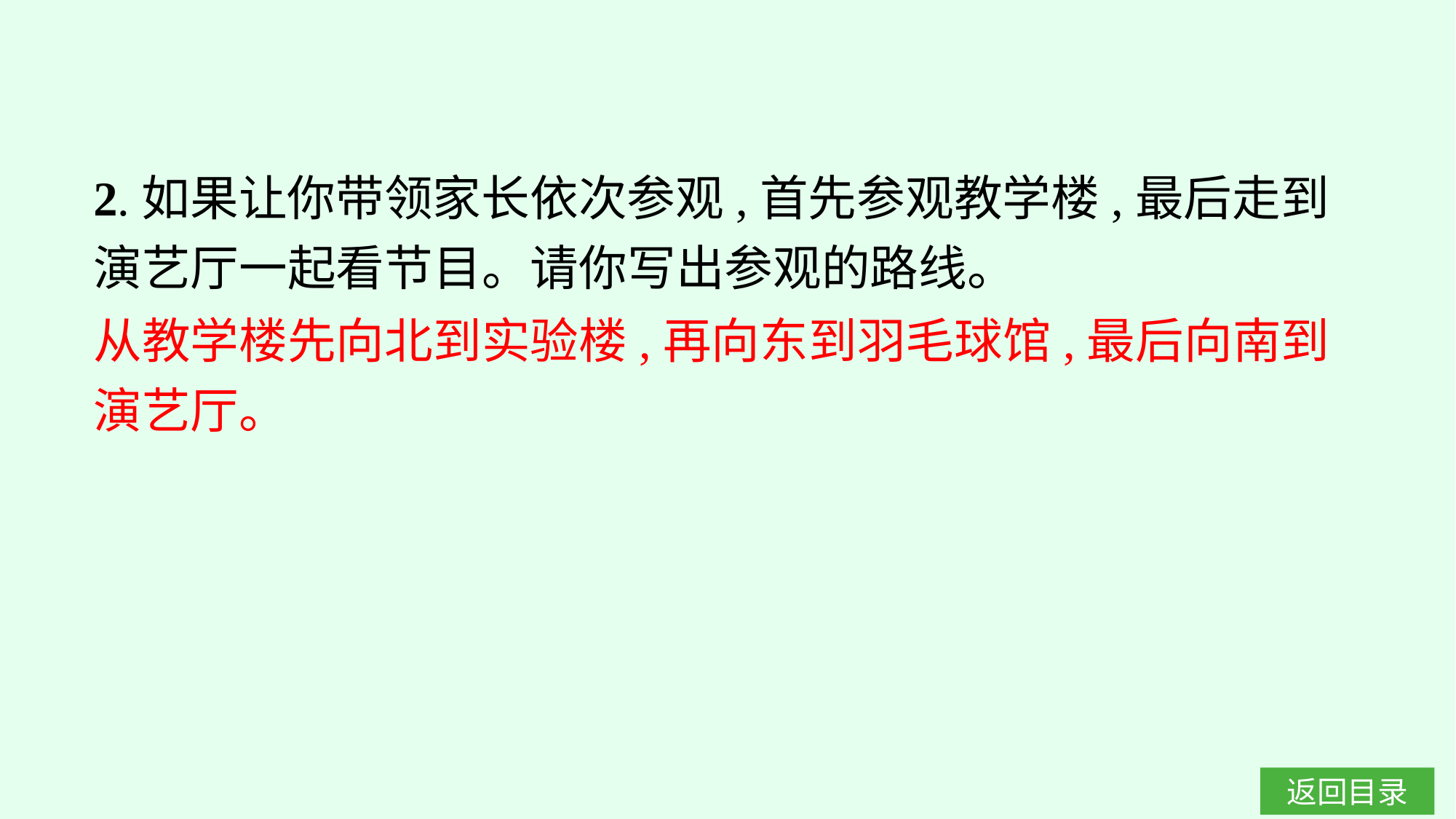

2.如果让你带领家长依次参观,首先参观教学楼,最后走到演艺厅一起看节目。请你写出参观的路线。
从教学楼先向北到实验楼,再向东到羽毛球馆,最后向南到演艺厅。